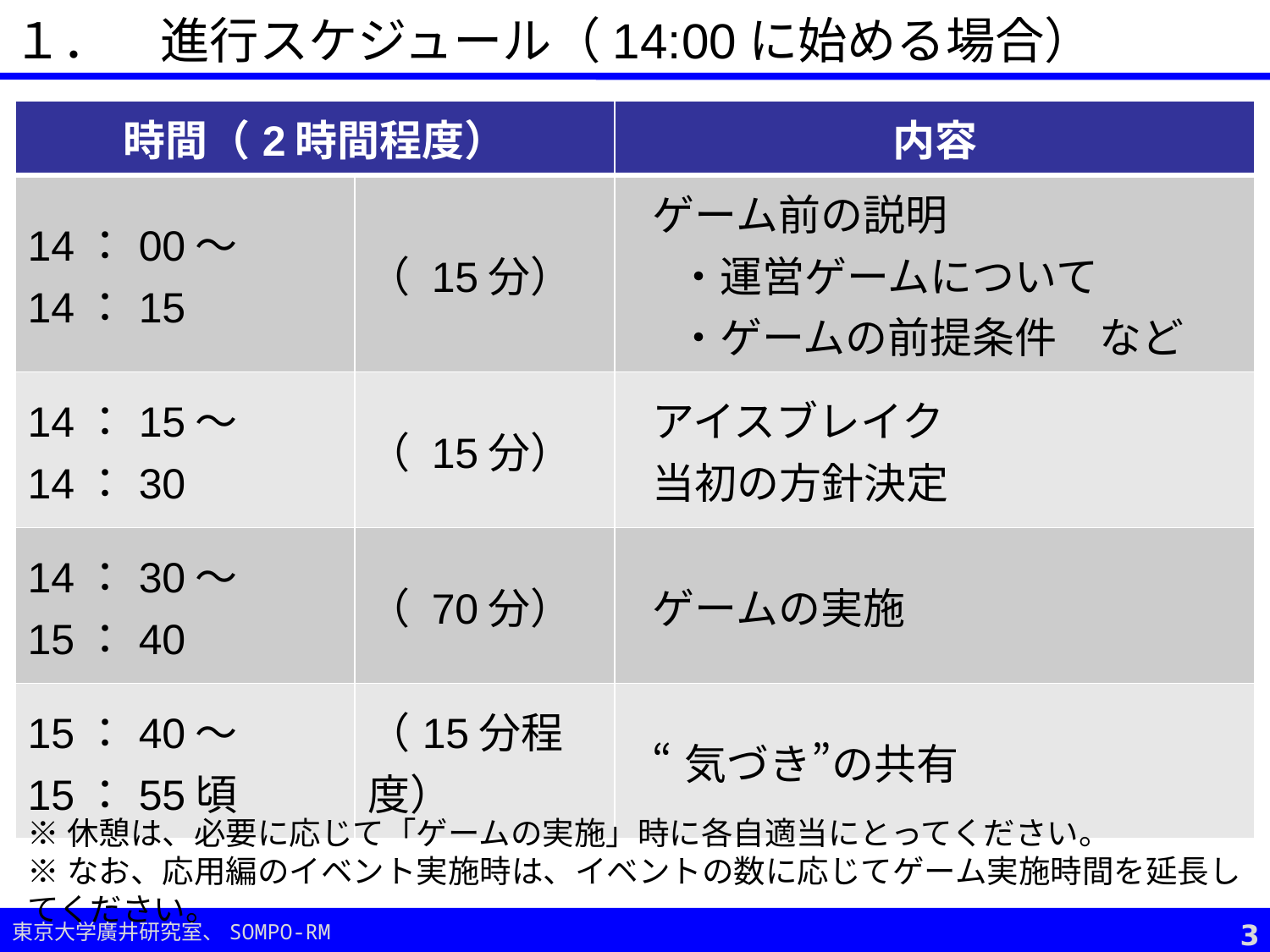

１．　進行スケジュール（14:00に始める場合）
| 時間（2時間程度） |  | 内容 |
| --- | --- | --- |
| 14：00～14：15 | （ 15分） | ゲーム前の説明 ・運営ゲームについて ・ゲームの前提条件　など |
| 14：15～14：30 | （ 15分） | アイスブレイク 当初の方針決定 |
| 14：30～15：40 | （ 70分） | ゲームの実施 |
| 15：40～15：55頃 | （15分程度） | “気づき”の共有 |
※休憩は、必要に応じて「ゲームの実施」時に各自適当にとってください。
※なお、応用編のイベント実施時は、イベントの数に応じてゲーム実施時間を延長してください。
3